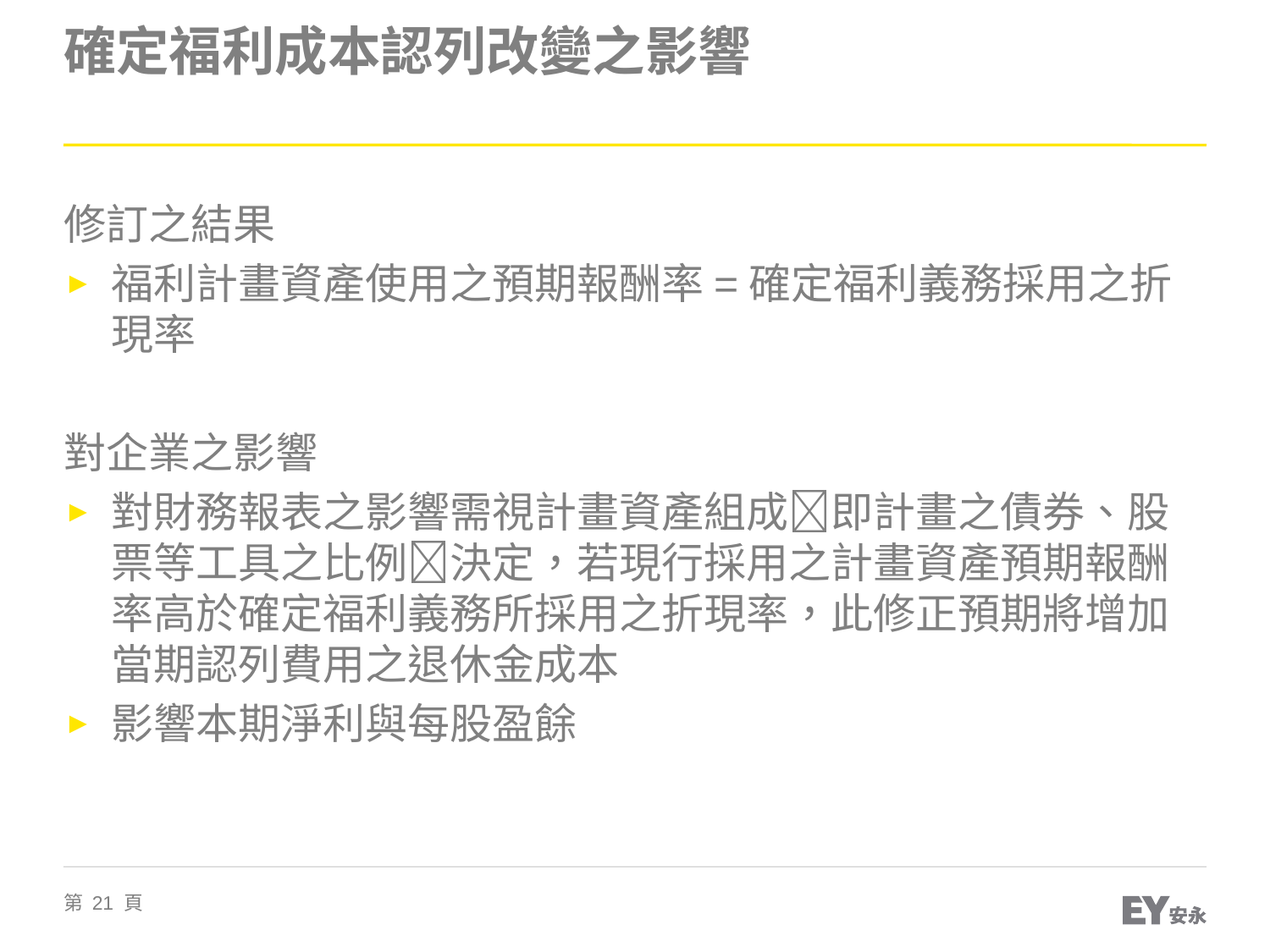

# 確定福利成本認列改變之影響
修訂之結果
福利計畫資產使用之預期報酬率=確定福利義務採用之折現率

對企業之影響
對財務報表之影響需視計畫資產組成(即計畫之債券、股票等工具之比例)決定，若現行採用之計畫資產預期報酬率高於確定福利義務所採用之折現率，此修正預期將增加當期認列費用之退休金成本
影響本期淨利與每股盈餘